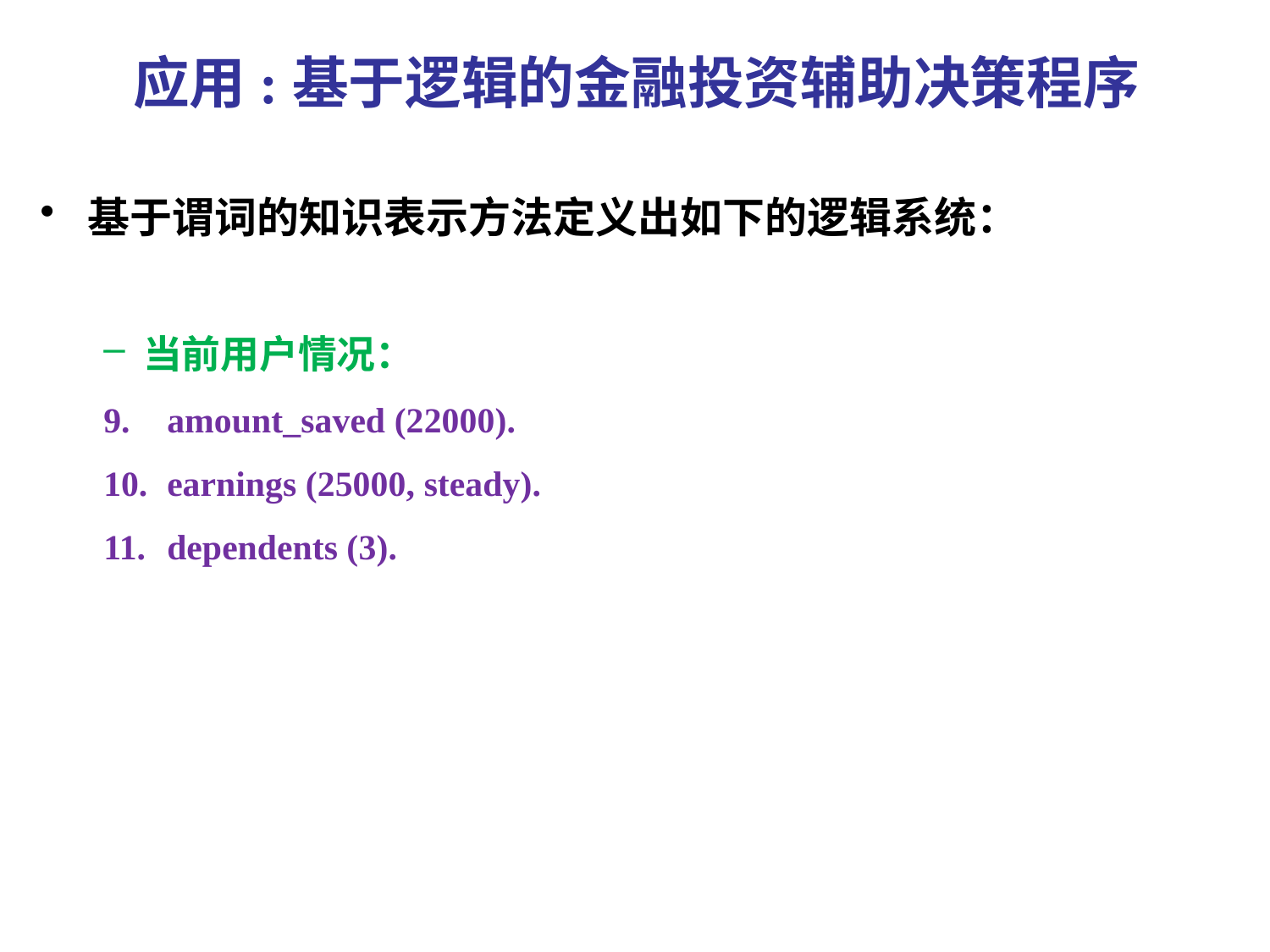

# 应用:基于逻辑的金融投资辅助决策程序
基于谓词的知识表示方法定义出如下的逻辑系统：

当前用户情况：
amount_saved (22000).
earnings (25000, steady).
dependents (3).